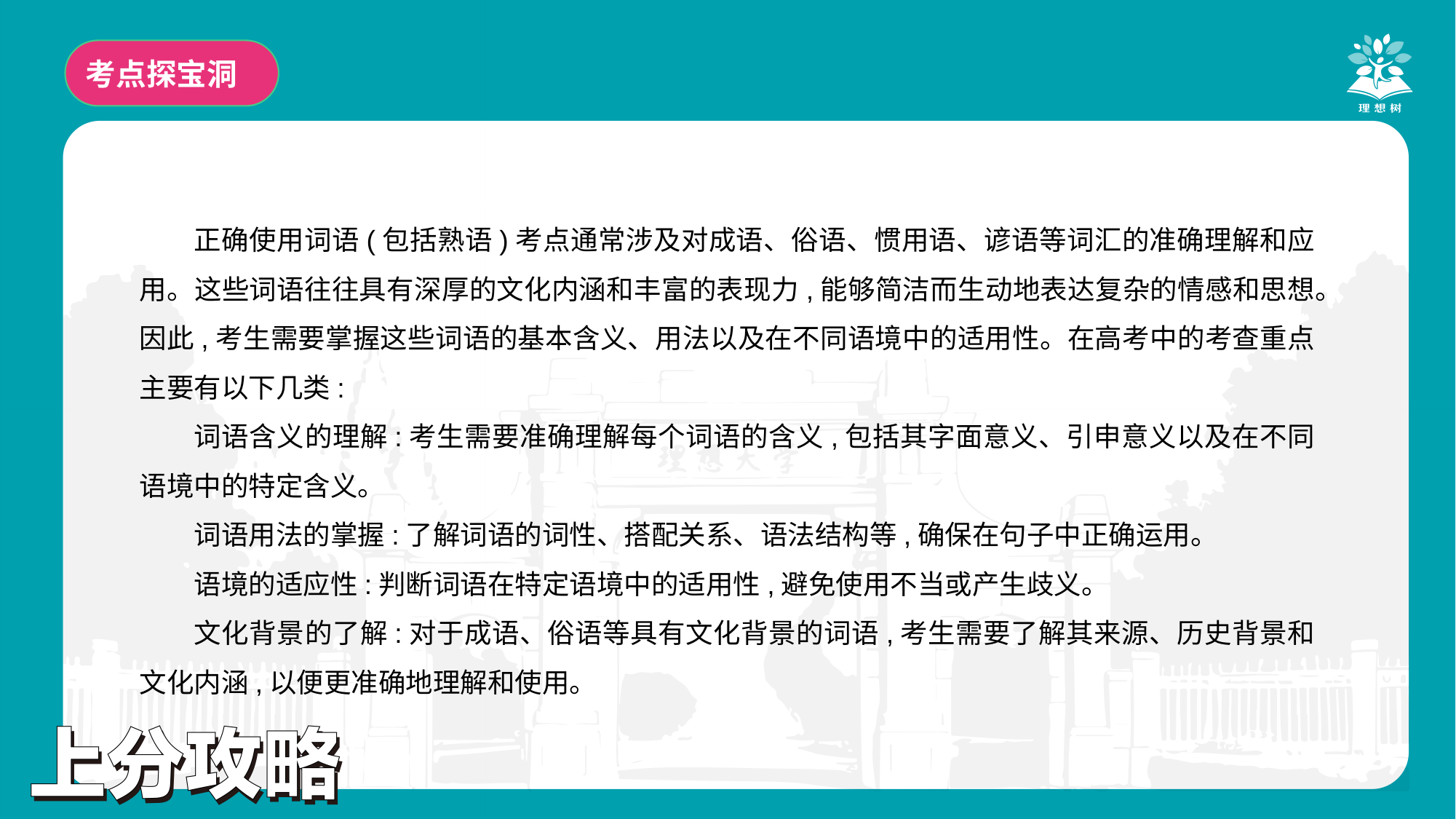

考点探宝洞
正确使用词语(包括熟语)考点通常涉及对成语、俗语、惯用语、谚语等词汇的准确理解和应用。这些词语往往具有深厚的文化内涵和丰富的表现力,能够简洁而生动地表达复杂的情感和思想。因此,考生需要掌握这些词语的基本含义、用法以及在不同语境中的适用性。在高考中的考查重点主要有以下几类:
词语含义的理解:考生需要准确理解每个词语的含义,包括其字面意义、引申意义以及在不同语境中的特定含义。
词语用法的掌握:了解词语的词性、搭配关系、语法结构等,确保在句子中正确运用。
语境的适应性:判断词语在特定语境中的适用性,避免使用不当或产生歧义。
文化背景的了解:对于成语、俗语等具有文化背景的词语,考生需要了解其来源、历史背景和文化内涵,以便更准确地理解和使用。